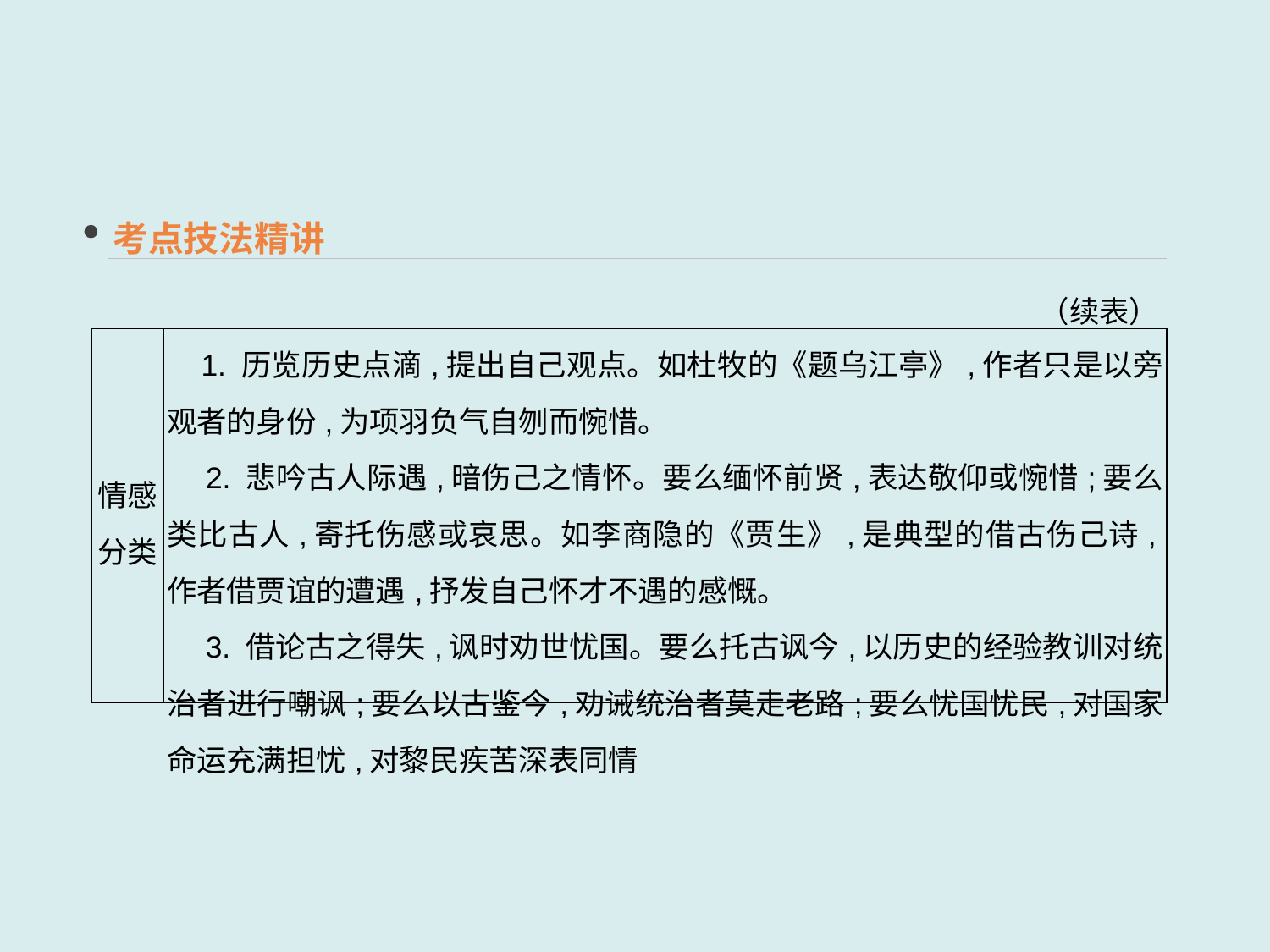

考点技法精讲

（续表）
| 情感 分类 | 1. 历览历史点滴,提出自己观点。如杜牧的《题乌江亭》,作者只是以旁观者的身份,为项羽负气自刎而惋惜。 　2. 悲吟古人际遇,暗伤己之情怀。要么缅怀前贤,表达敬仰或惋惜;要么类比古人,寄托伤感或哀思。如李商隐的《贾生》,是典型的借古伤己诗,作者借贾谊的遭遇,抒发自己怀才不遇的感慨。 　3. 借论古之得失,讽时劝世忧国。要么托古讽今,以历史的经验教训对统治者进行嘲讽;要么以古鉴今,劝诫统治者莫走老路;要么忧国忧民,对国家命运充满担忧,对黎民疾苦深表同情 |
| --- | --- |